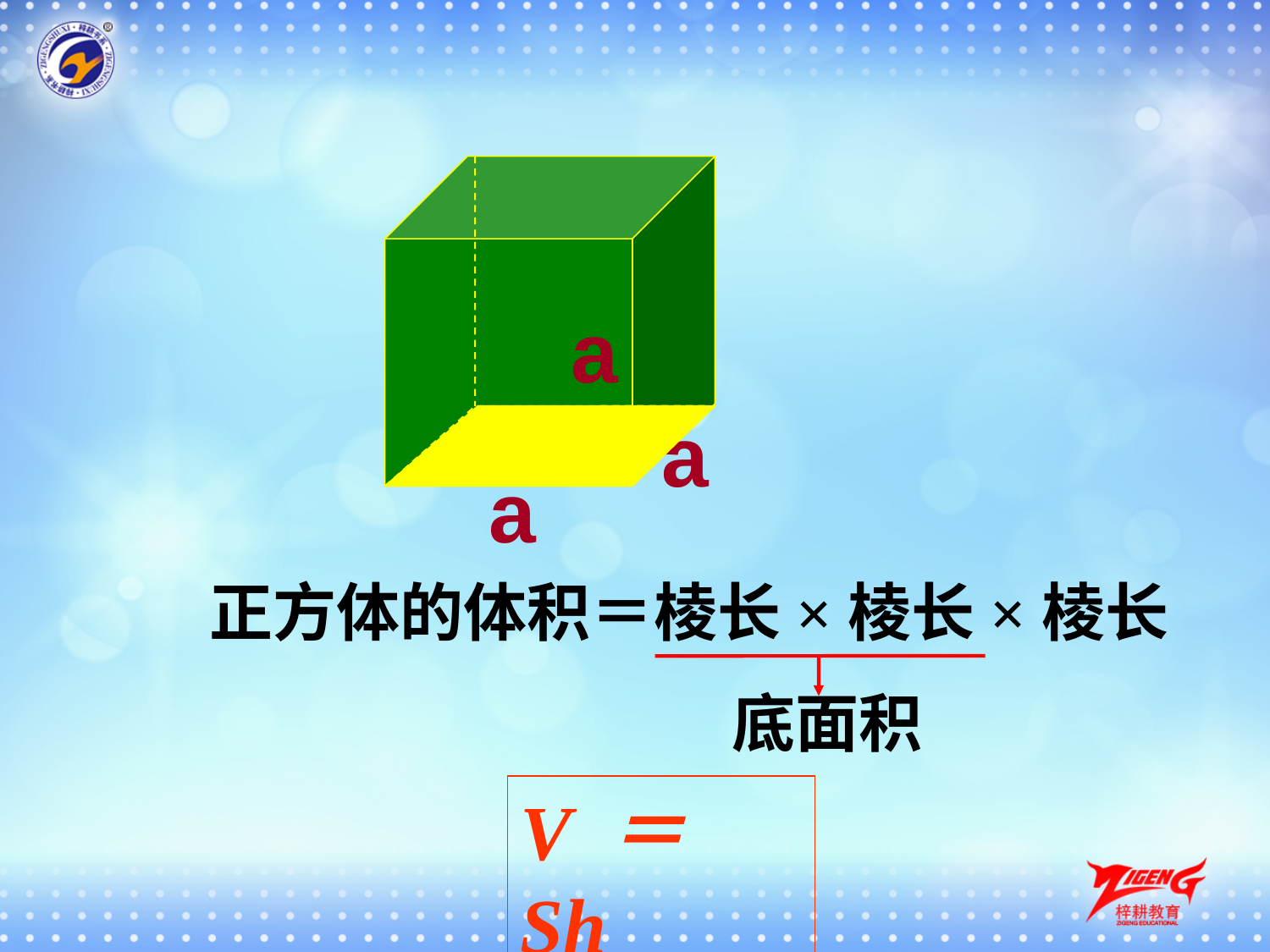

a
a

a
正方体的体积＝棱长×棱长×棱长

底面积
V ＝ Sh